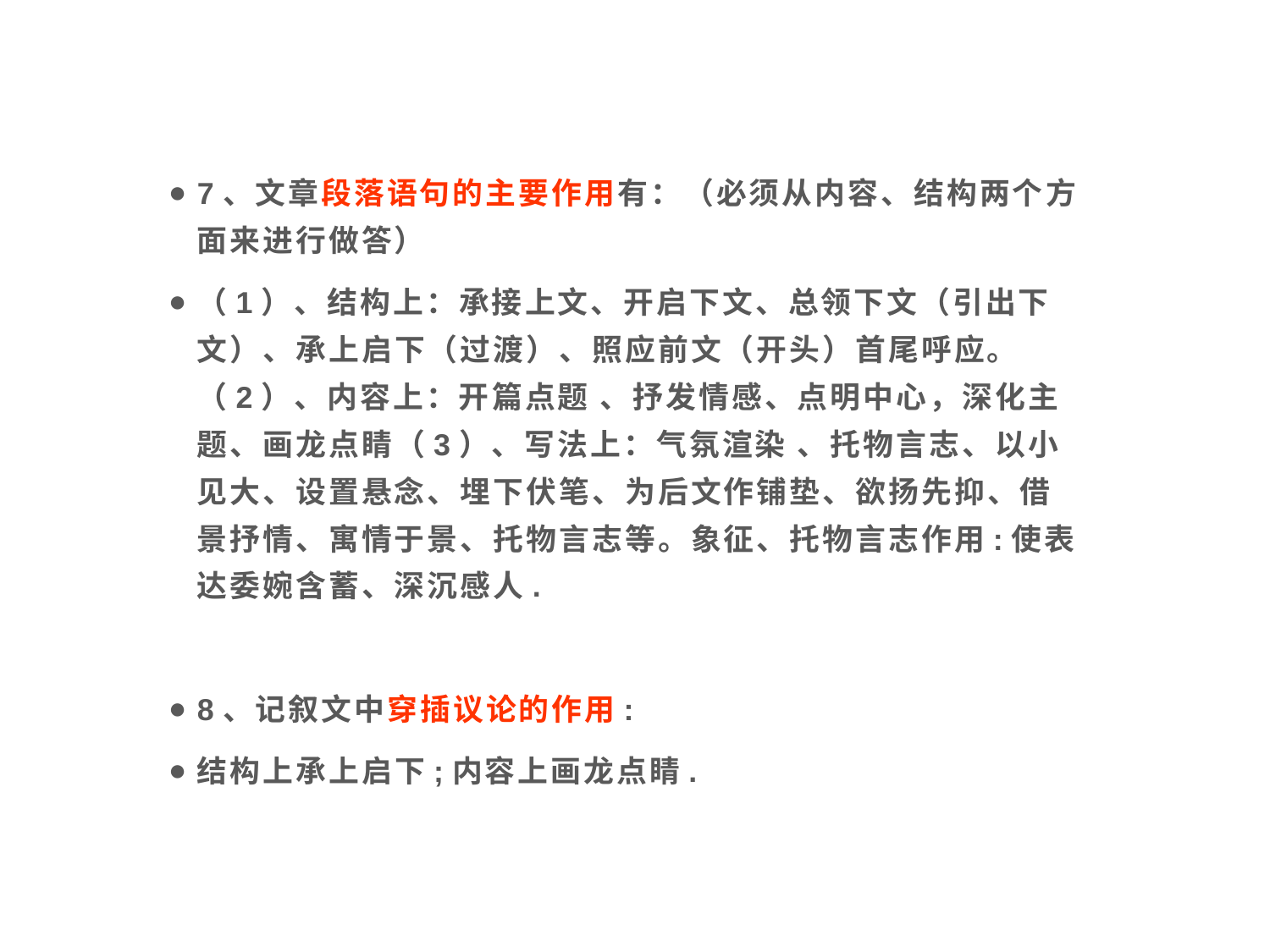

7、文章段落语句的主要作用有：（必须从内容、结构两个方面来进行做答）
（1）、结构上：承接上文、开启下文、总领下文（引出下文）、承上启下（过渡）、照应前文（开头）首尾呼应。（2）、内容上：开篇点题 、抒发情感、点明中心，深化主题、画龙点睛（3）、写法上：气氛渲染 、托物言志、以小见大、设置悬念、埋下伏笔、为后文作铺垫、欲扬先抑、借景抒情、寓情于景、托物言志等。象征、托物言志作用:使表达委婉含蓄、深沉感人.

8、记叙文中穿插议论的作用:
结构上承上启下;内容上画龙点睛.
15